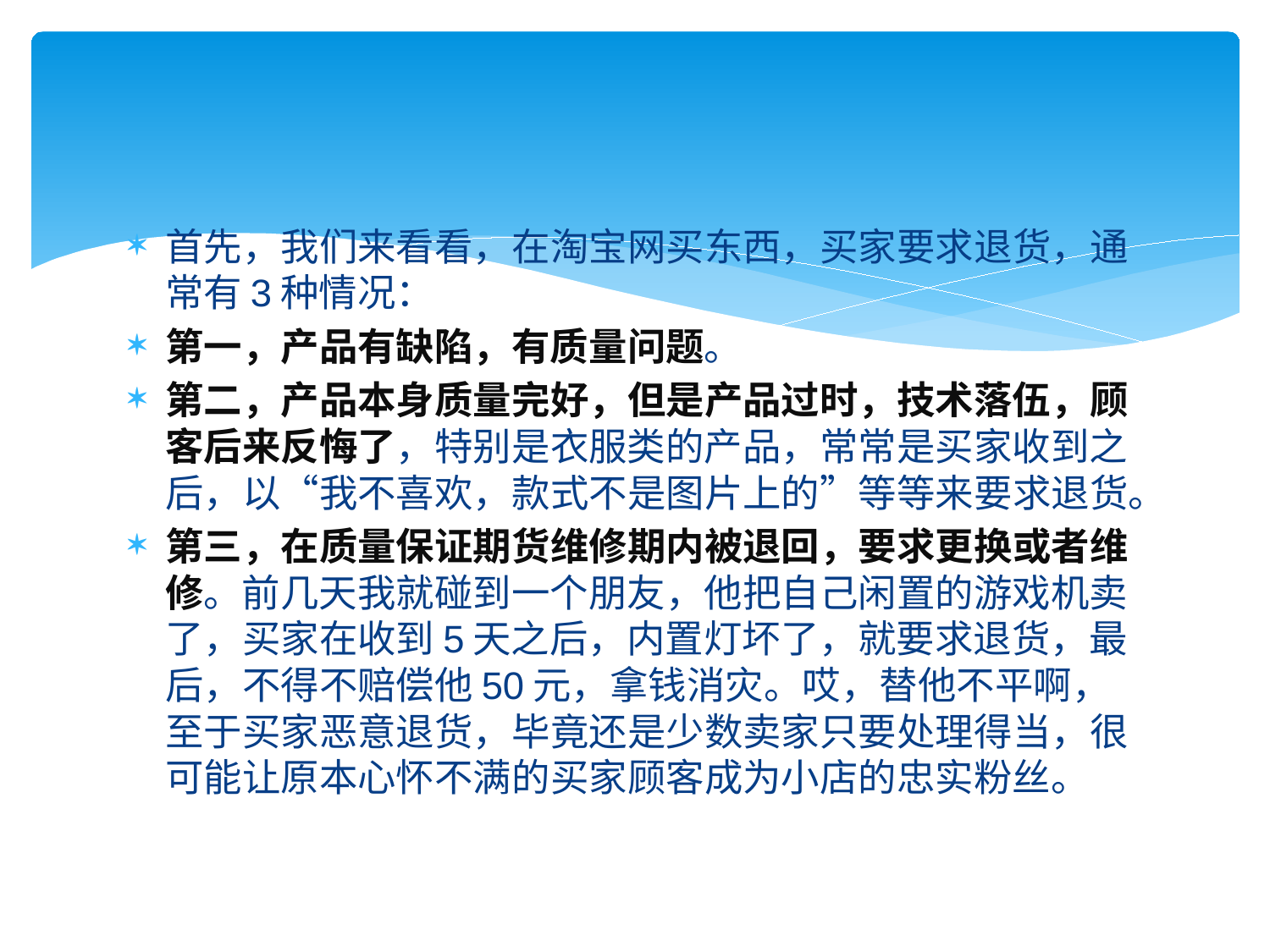

首先，我们来看看，在淘宝网买东西，买家要求退货，通常有3种情况：
第一，产品有缺陷，有质量问题。
第二，产品本身质量完好，但是产品过时，技术落伍，顾客后来反悔了，特别是衣服类的产品，常常是买家收到之后，以“我不喜欢，款式不是图片上的”等等来要求退货。
第三，在质量保证期货维修期内被退回，要求更换或者维修。前几天我就碰到一个朋友，他把自己闲置的游戏机卖了，买家在收到5天之后，内置灯坏了，就要求退货，最后，不得不赔偿他50元，拿钱消灾。哎，替他不平啊，至于买家恶意退货，毕竟还是少数卖家只要处理得当，很可能让原本心怀不满的买家顾客成为小店的忠实粉丝。